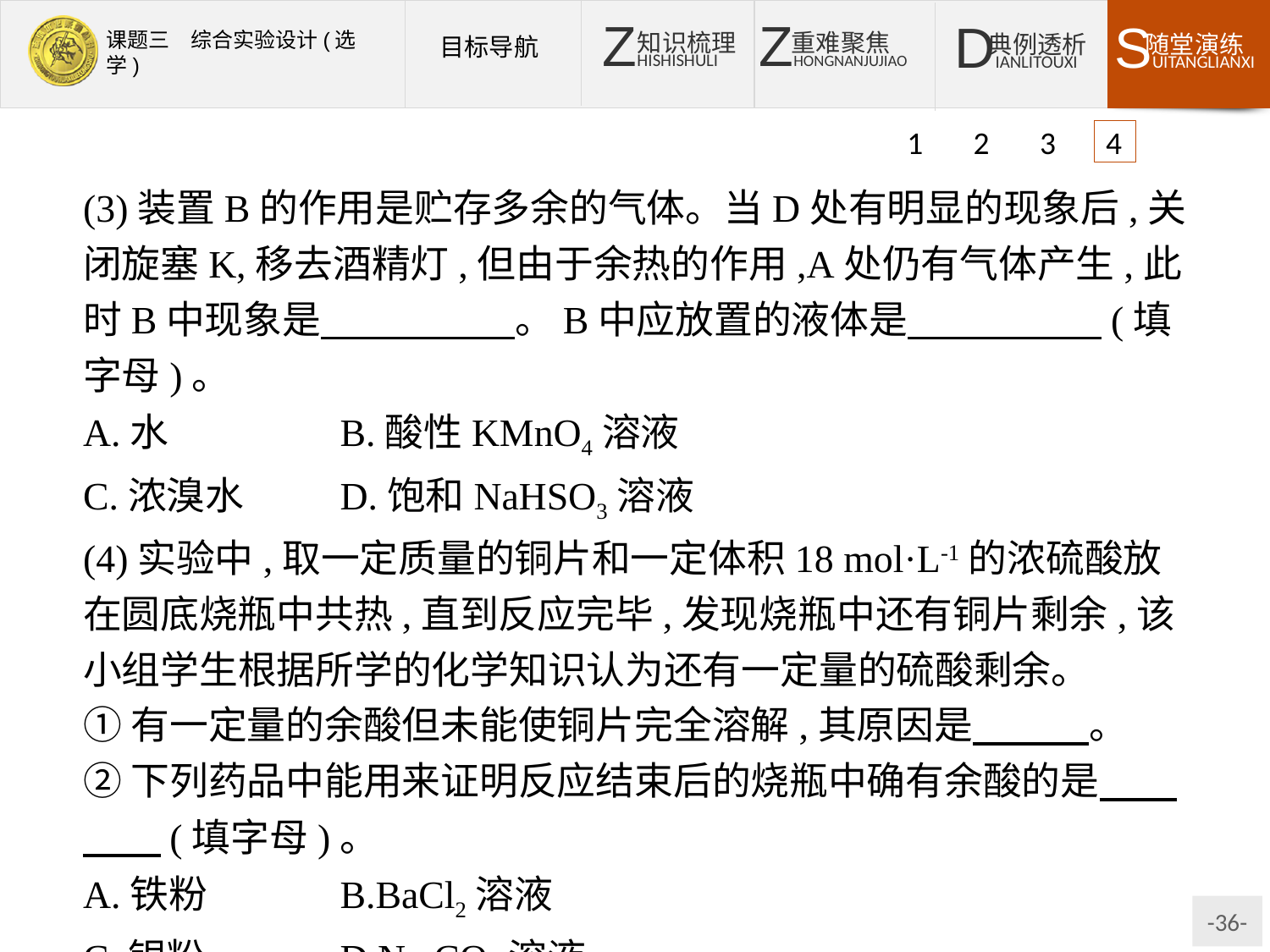

1       2       3       4

(3)装置B的作用是贮存多余的气体。当D处有明显的现象后,关闭旋塞K,移去酒精灯,但由于余热的作用,A处仍有气体产生,此时B中现象是　　　　　。B中应放置的液体是　　　　　(填字母)。
A.水		B.酸性KMnO4溶液
C.浓溴水	D.饱和NaHSO3溶液
(4)实验中,取一定质量的铜片和一定体积18 mol·L-1的浓硫酸放在圆底烧瓶中共热,直到反应完毕,发现烧瓶中还有铜片剩余,该小组学生根据所学的化学知识认为还有一定量的硫酸剩余。
①有一定量的余酸但未能使铜片完全溶解,其原因是　　　。
②下列药品中能用来证明反应结束后的烧瓶中确有余酸的是　　　　(填字母)。
A.铁粉		B.BaCl2溶液
C.银粉		D.Na2CO3溶液